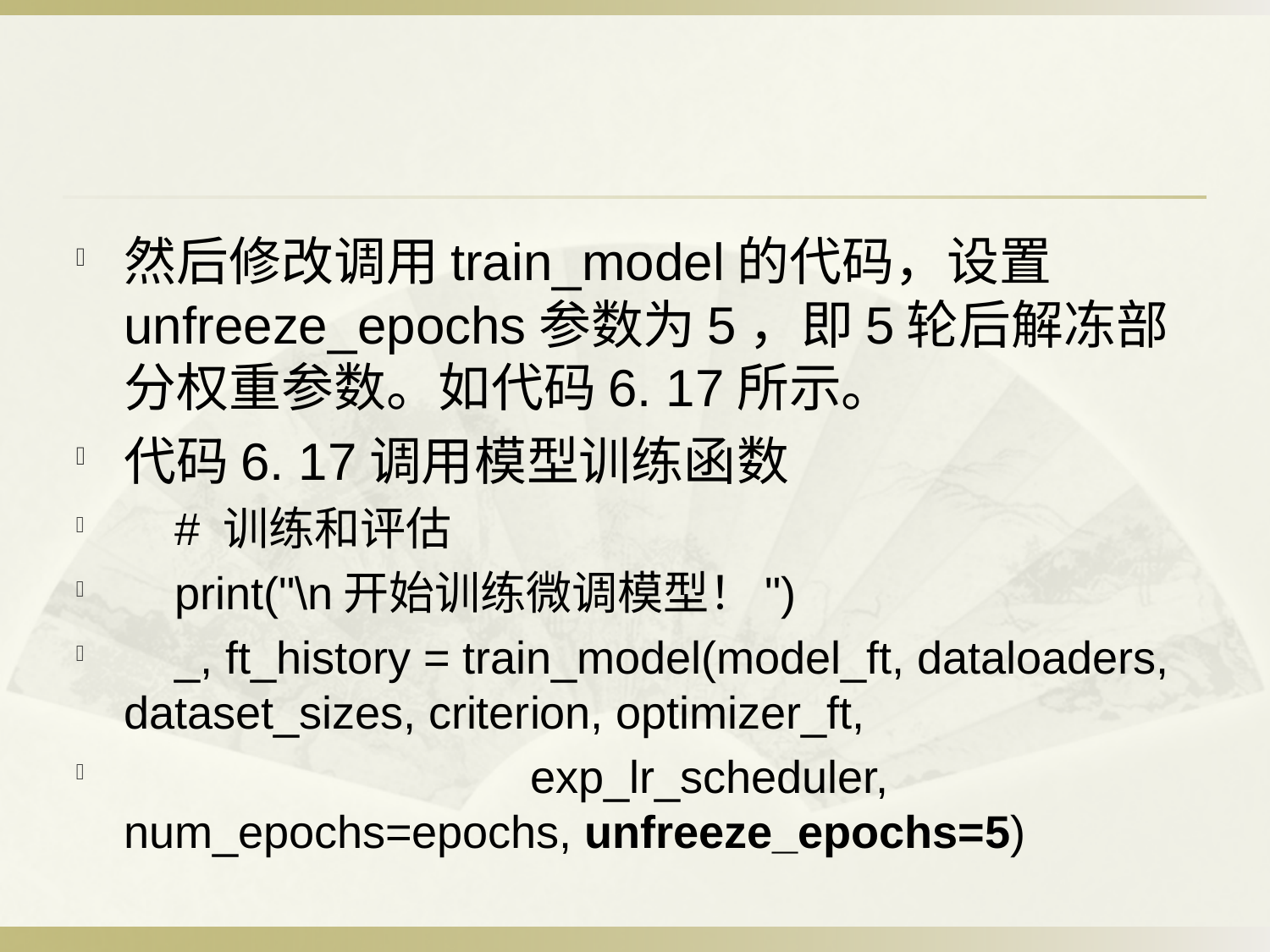

#
然后修改调用train_model的代码，设置unfreeze_epochs参数为5，即5轮后解冻部分权重参数。如代码6. 17所示。
代码6. 17调用模型训练函数
    # 训练和评估
    print("\n开始训练微调模型！")
    _, ft_history = train_model(model_ft, dataloaders, dataset_sizes, criterion, optimizer_ft,
                                exp_lr_scheduler, num_epochs=epochs, unfreeze_epochs=5)